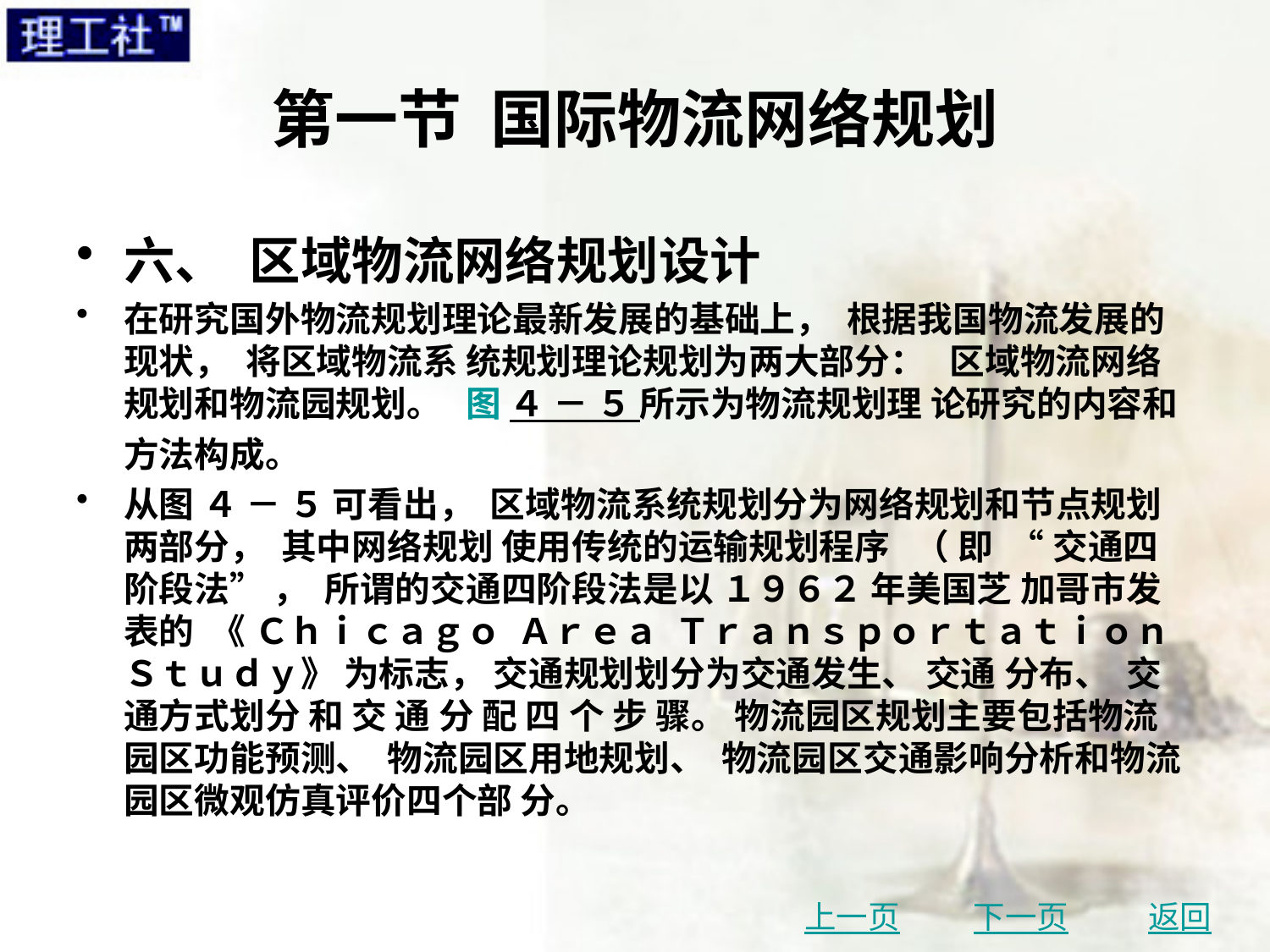

# 第一节  国际物流网络规划
六、  区域物流网络规划设计
在研究国外物流规划理论最新发展的基础上，  根据我国物流发展的现状，  将区域物流系 统规划理论规划为两大部分：   区域物流网络规划和物流园规划。   图 ４ － ５ 所示为物流规划理 论研究的内容和方法构成。
从图 ４ － ５ 可看出，  区域物流系统规划分为网络规划和节点规划两部分，  其中网络规划 使用传统的运输规划程序   （ 即  “ 交通四阶段法” ，  所谓的交通四阶段法是以 １９６２ 年美国芝 加哥市发表的  《 Ｃｈｉｃａｇｏ  Ａｒｅａ  Ｔｒａｎｓｐｏｒｔａｔｉｏｎ Ｓｔｕｄｙ》 为标志， 交通规划划分为交通发生、 交通 分布、  交通方式划分 和 交 通 分 配 四 个 步 骤。 物流园区规划主要包括物流 园区功能预测、  物流园区用地规划、  物流园区交通影响分析和物流园区微观仿真评价四个部 分。
上一页
下一页
返回